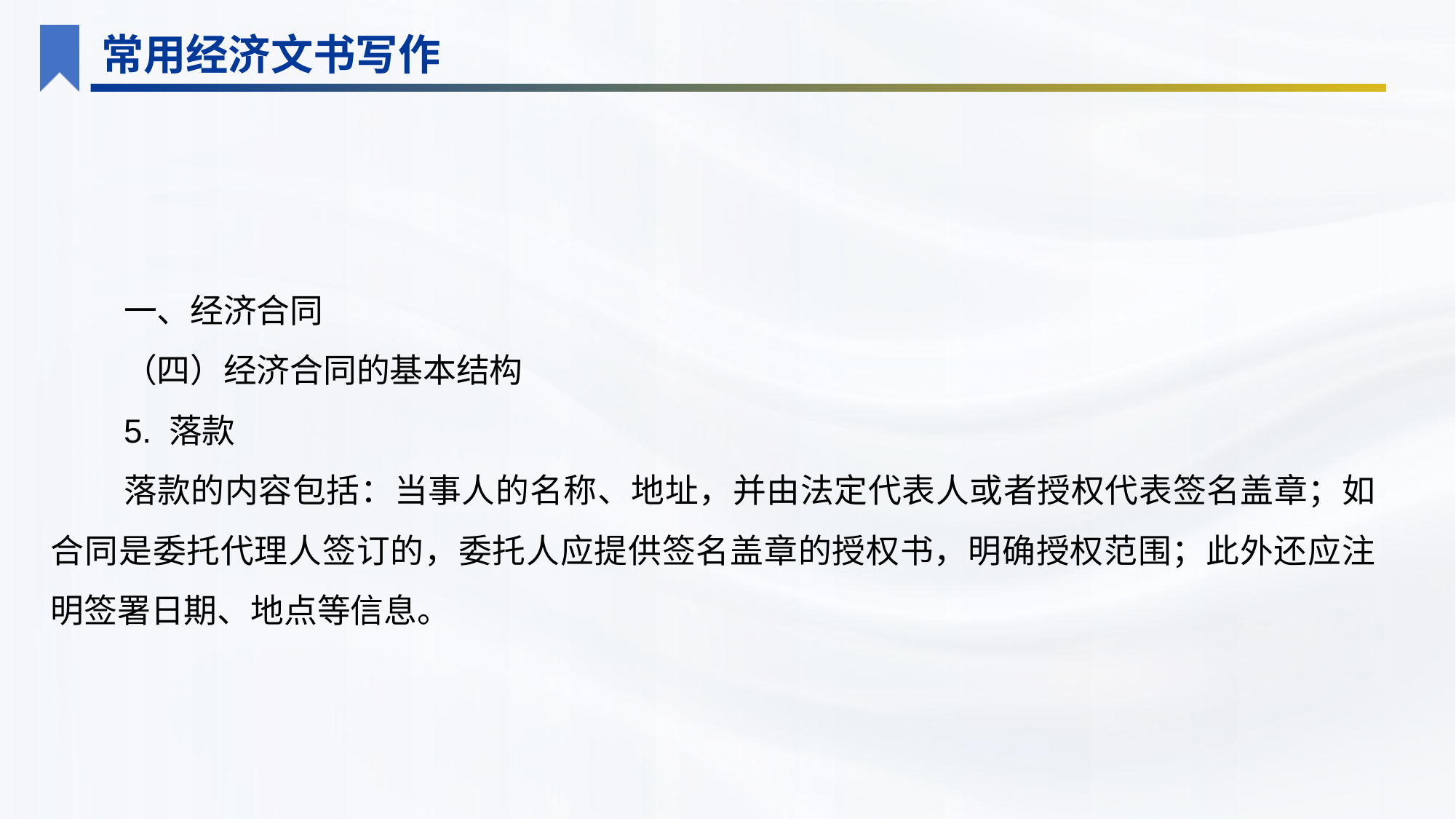

常用经济文书写作
一、经济合同
（四）经济合同的基本结构
5. 落款
落款的内容包括：当事人的名称、地址，并由法定代表人或者授权代表签名盖章；如合同是委托代理人签订的，委托人应提供签名盖章的授权书，明确授权范围；此外还应注明签署日期、地点等信息。